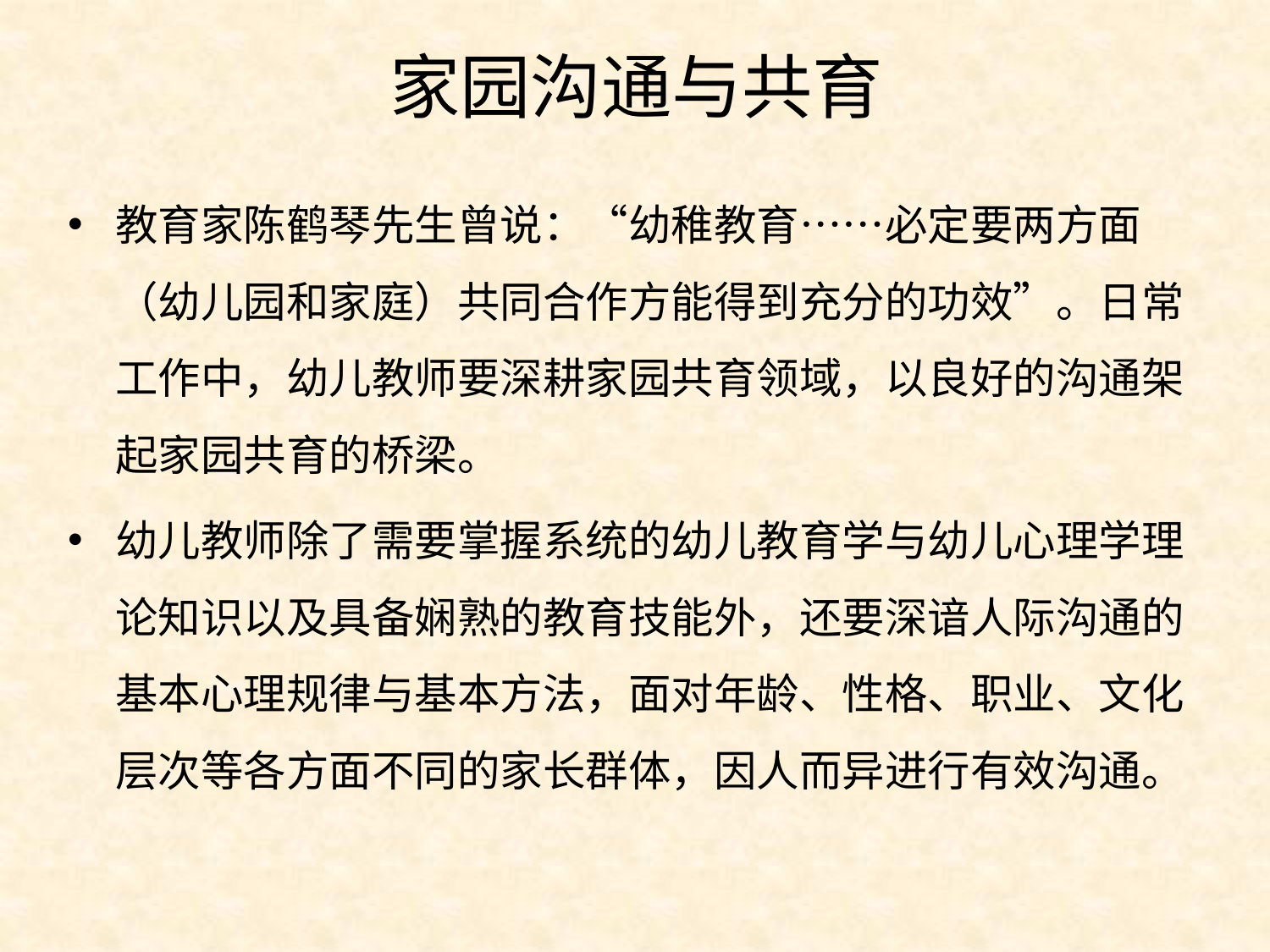

# 家园沟通与共育
教育家陈鹤琴先生曾说：“幼稚教育……必定要两方面（幼儿园和家庭）共同合作方能得到充分的功效”。日常工作中，幼儿教师要深耕家园共育领域，以良好的沟通架起家园共育的桥梁。
幼儿教师除了需要掌握系统的幼儿教育学与幼儿心理学理论知识以及具备娴熟的教育技能外，还要深谙人际沟通的基本心理规律与基本方法，面对年龄、性格、职业、文化层次等各方面不同的家长群体，因人而异进行有效沟通。